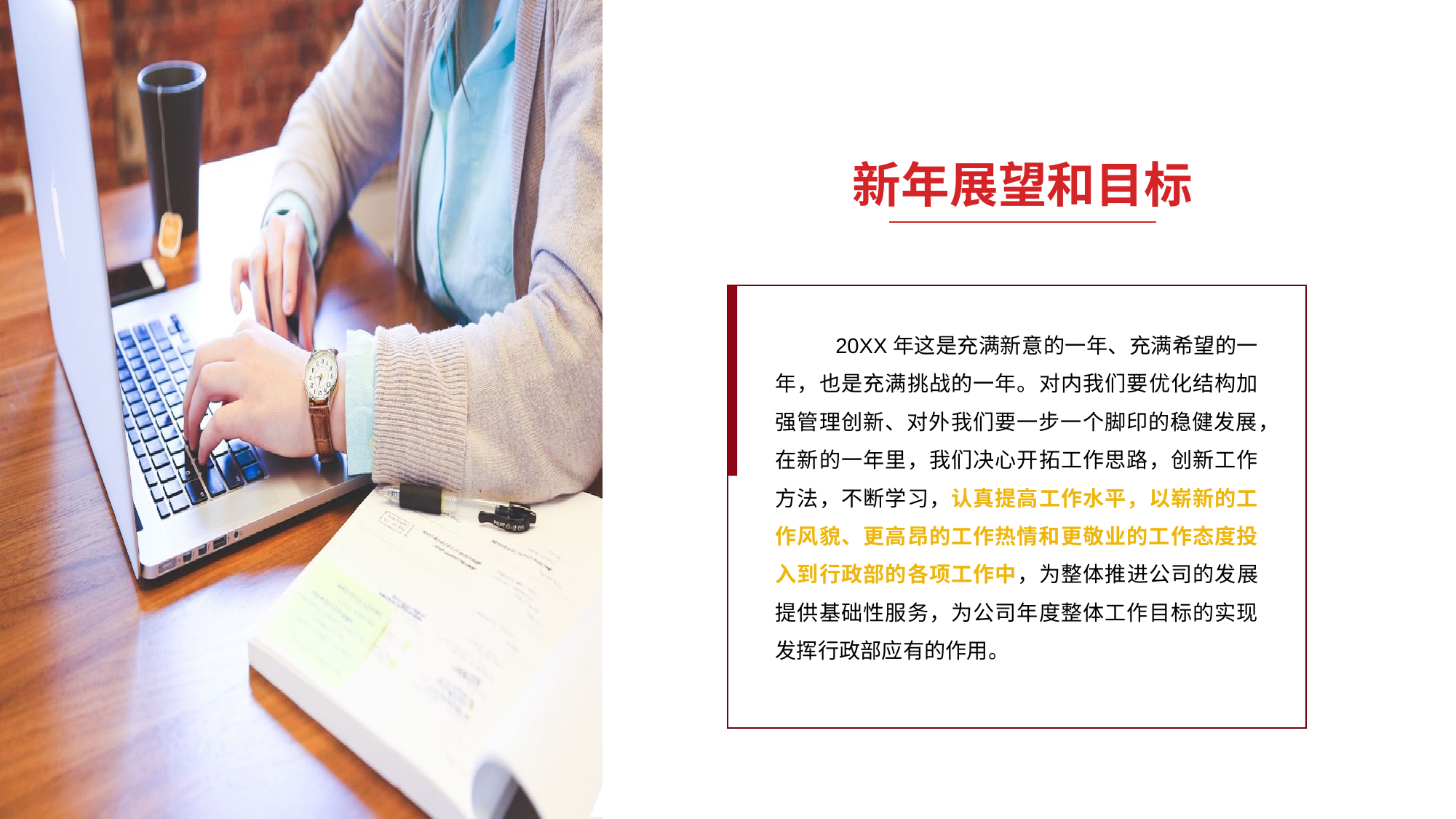

新年展望和目标

20XX年这是充满新意的一年、充满希望的一年，也是充满挑战的一年。对内我们要优化结构加强管理创新、对外我们要一步一个脚印的稳健发展，在新的一年里，我们决心开拓工作思路，创新工作方法，不断学习，认真提高工作水平，以崭新的工作风貌、更高昂的工作热情和更敬业的工作态度投入到行政部的各项工作中，为整体推进公司的发展提供基础性服务，为公司年度整体工作目标的实现发挥行政部应有的作用。